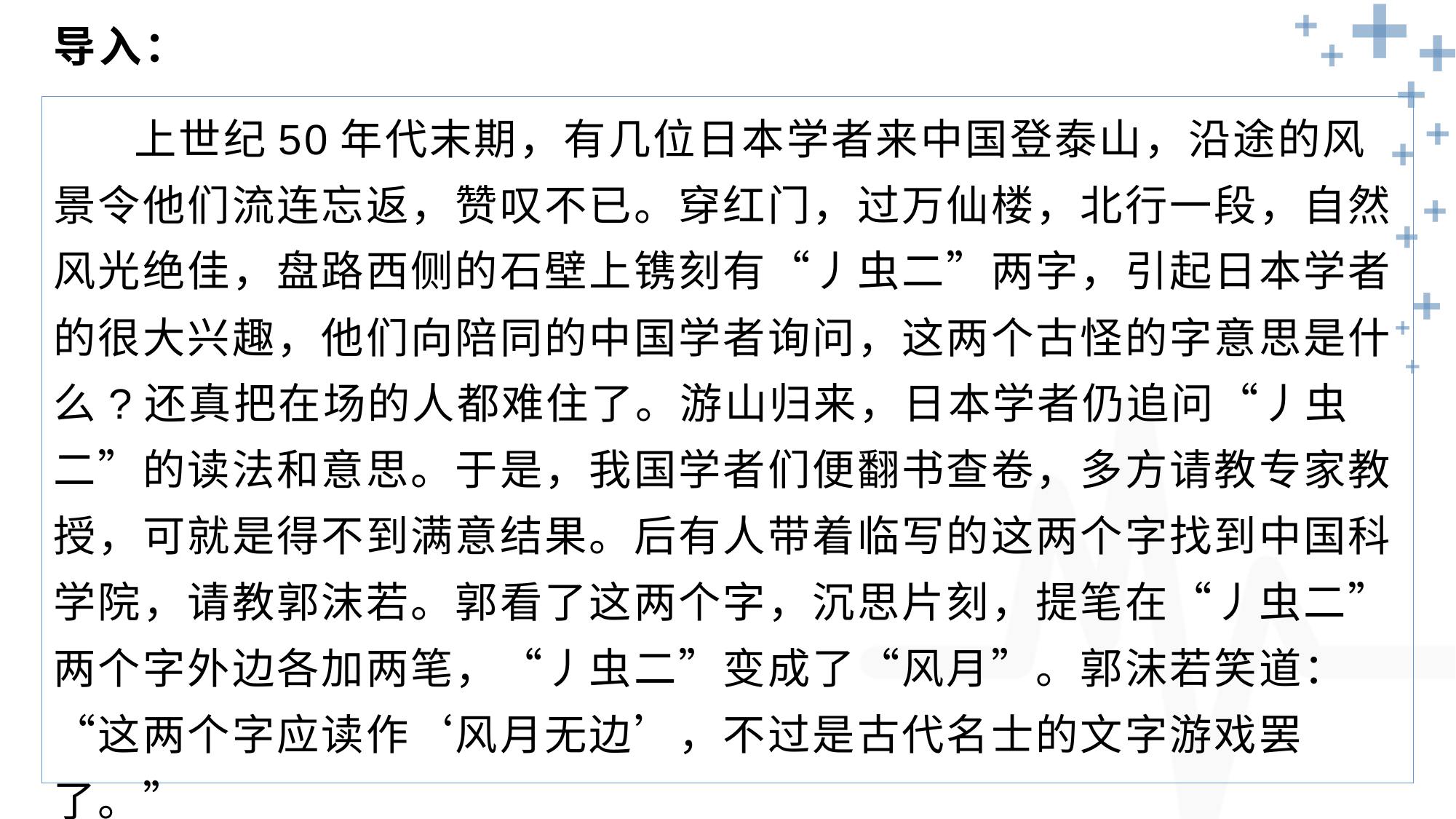

# 导入：
      上世纪50年代末期，有几位日本学者来中国登泰山，沿途的风景令他们流连忘返，赞叹不已。穿红门，过万仙楼，北行一段，自然风光绝佳，盘路西侧的石壁上镌刻有“丿虫二”两字，引起日本学者的很大兴趣，他们向陪同的中国学者询问，这两个古怪的字意思是什么?还真把在场的人都难住了。游山归来，日本学者仍追问“丿虫二”的读法和意思。于是，我国学者们便翻书查卷，多方请教专家教授，可就是得不到满意结果。后有人带着临写的这两个字找到中国科学院，请教郭沫若。郭看了这两个字，沉思片刻，提笔在“丿虫二”两个字外边各加两笔，“丿虫二”变成了“风月”。郭沫若笑道：“这两个字应读作‘风月无边’，不过是古代名士的文字游戏罢了。”